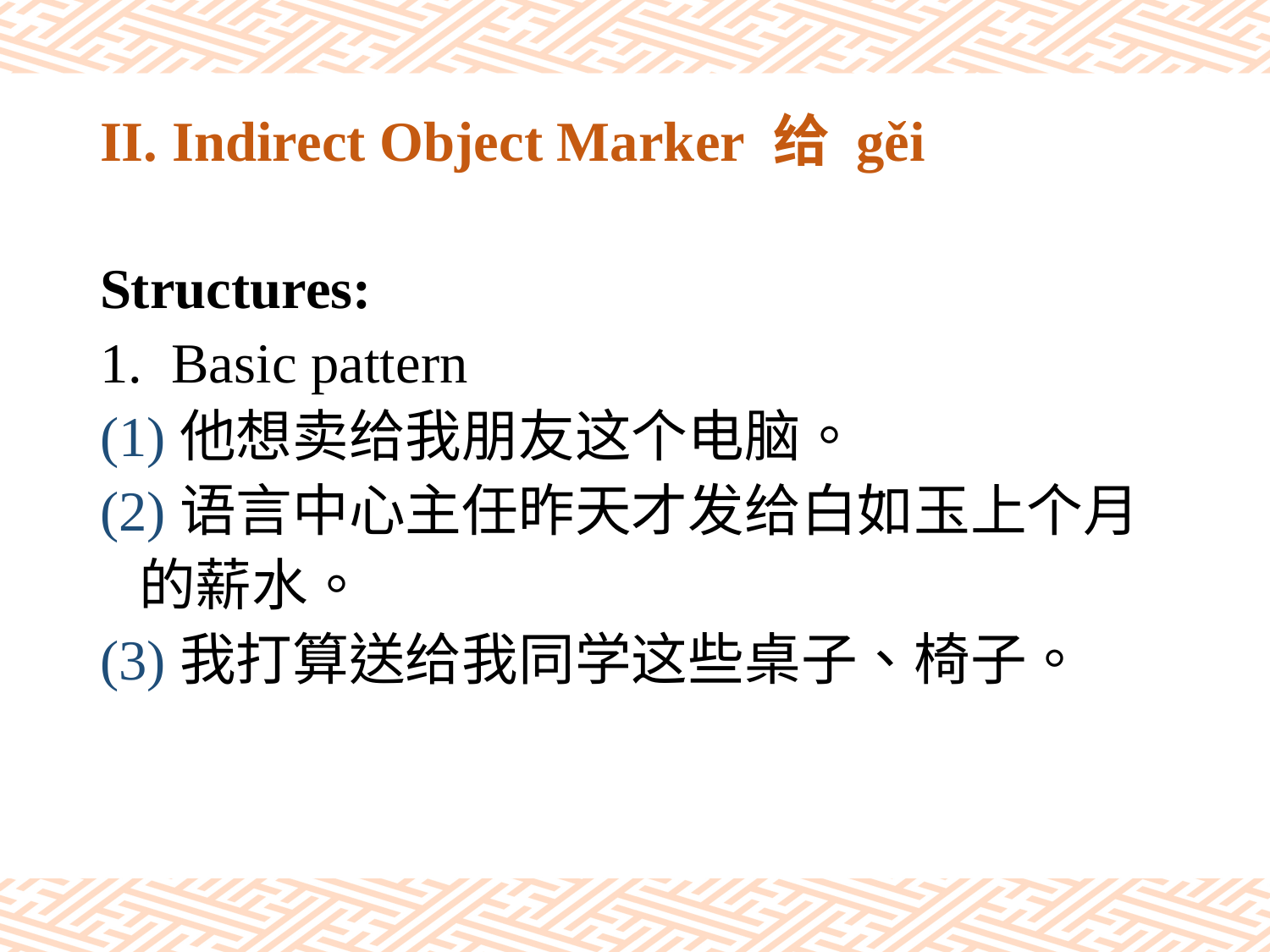

# II. Indirect Object Marker 给 gěi
Structures:
Basic pattern
(1)他想卖给我朋友这个电脑。
(2)语言中心主任昨天才发给白如玉上个月
  的薪水。
(3)我打算送给我同学这些桌子、椅子。